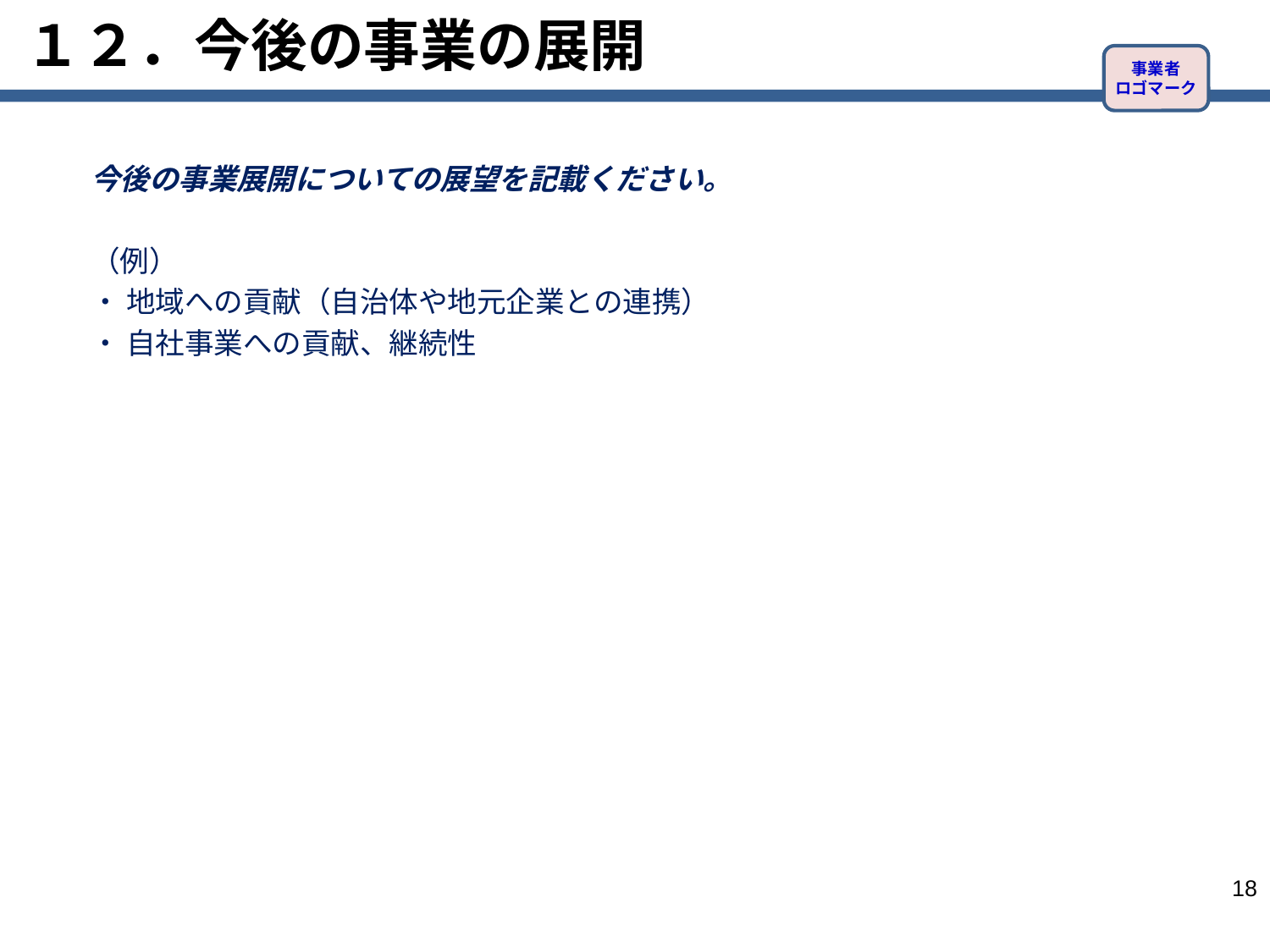

# １２．今後の事業の展開

事業者
ロゴマーク
今後の事業展開についての展望を記載ください。

（例）
・ 地域への貢献（自治体や地元企業との連携）
・ 自社事業への貢献、継続性
18